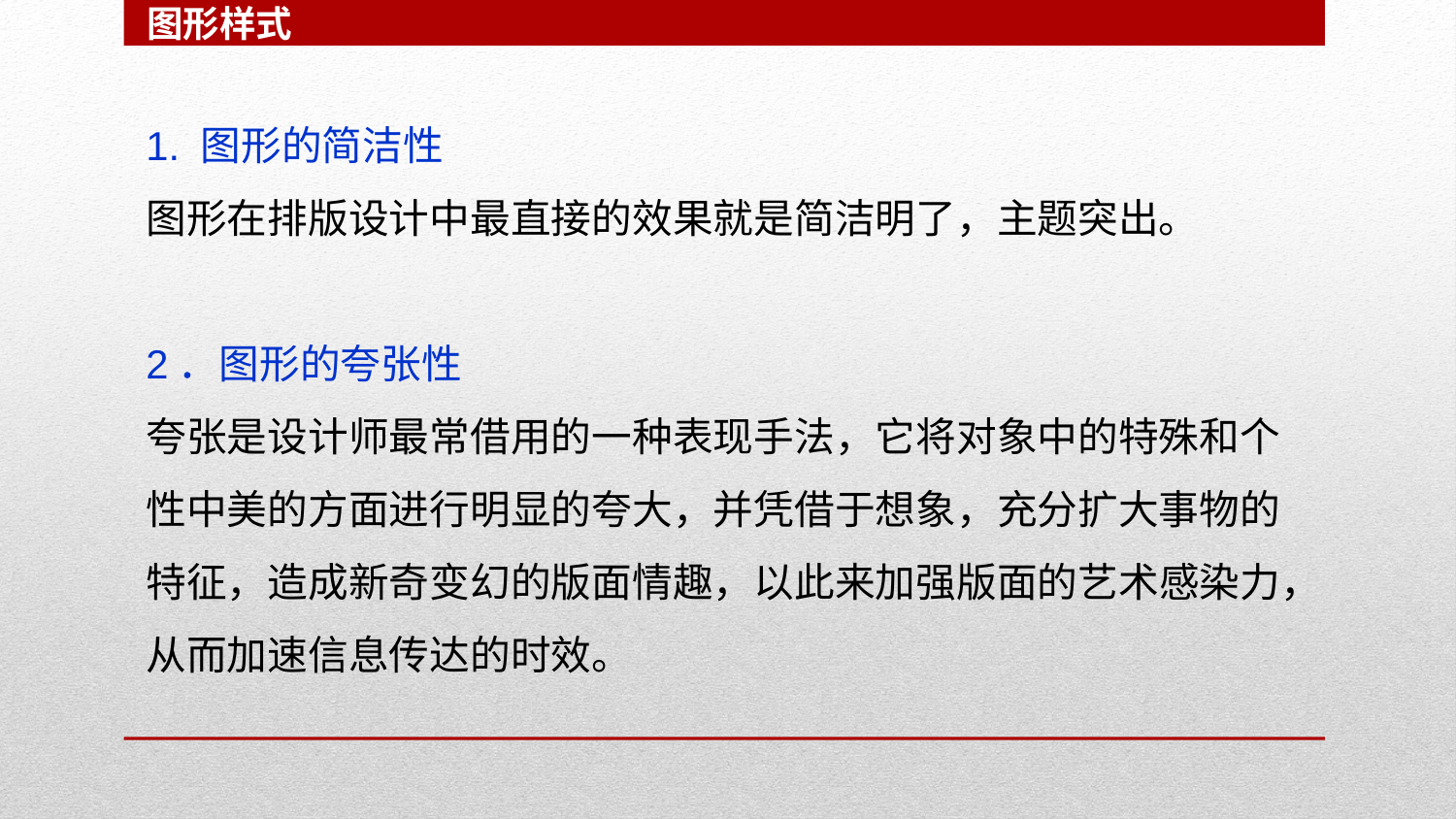

图形样式
1. 图形的简洁性
图形在排版设计中最直接的效果就是简洁明了，主题突出。

2．图形的夸张性
夸张是设计师最常借用的一种表现手法，它将对象中的特殊和个性中美的方面进行明显的夸大，并凭借于想象，充分扩大事物的特征，造成新奇变幻的版面情趣，以此来加强版面的艺术感染力，从而加速信息传达的时效。